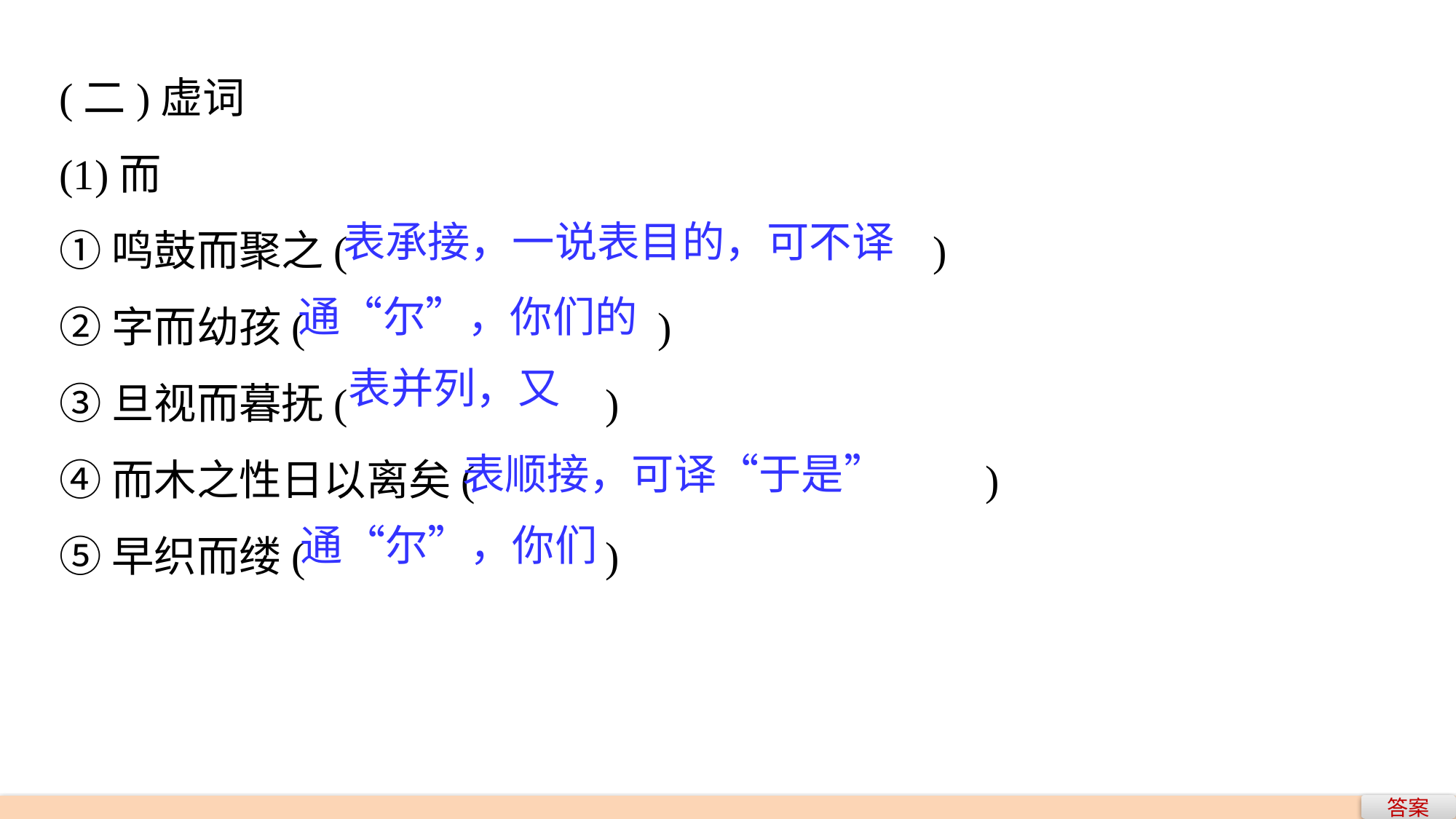

(二)虚词
(1)而
①鸣鼓而聚之(　　			　　		)
②字而幼孩(　　　		　)
③旦视而暮抚(　　　　	)
④而木之性日以离矣(　　　			　)
⑤早织而缕(　　　	　	)
表承接，一说表目的，可不译
通“尔”，你们的
表并列，又
表顺接，可译“于是”
通“尔”，你们
答案